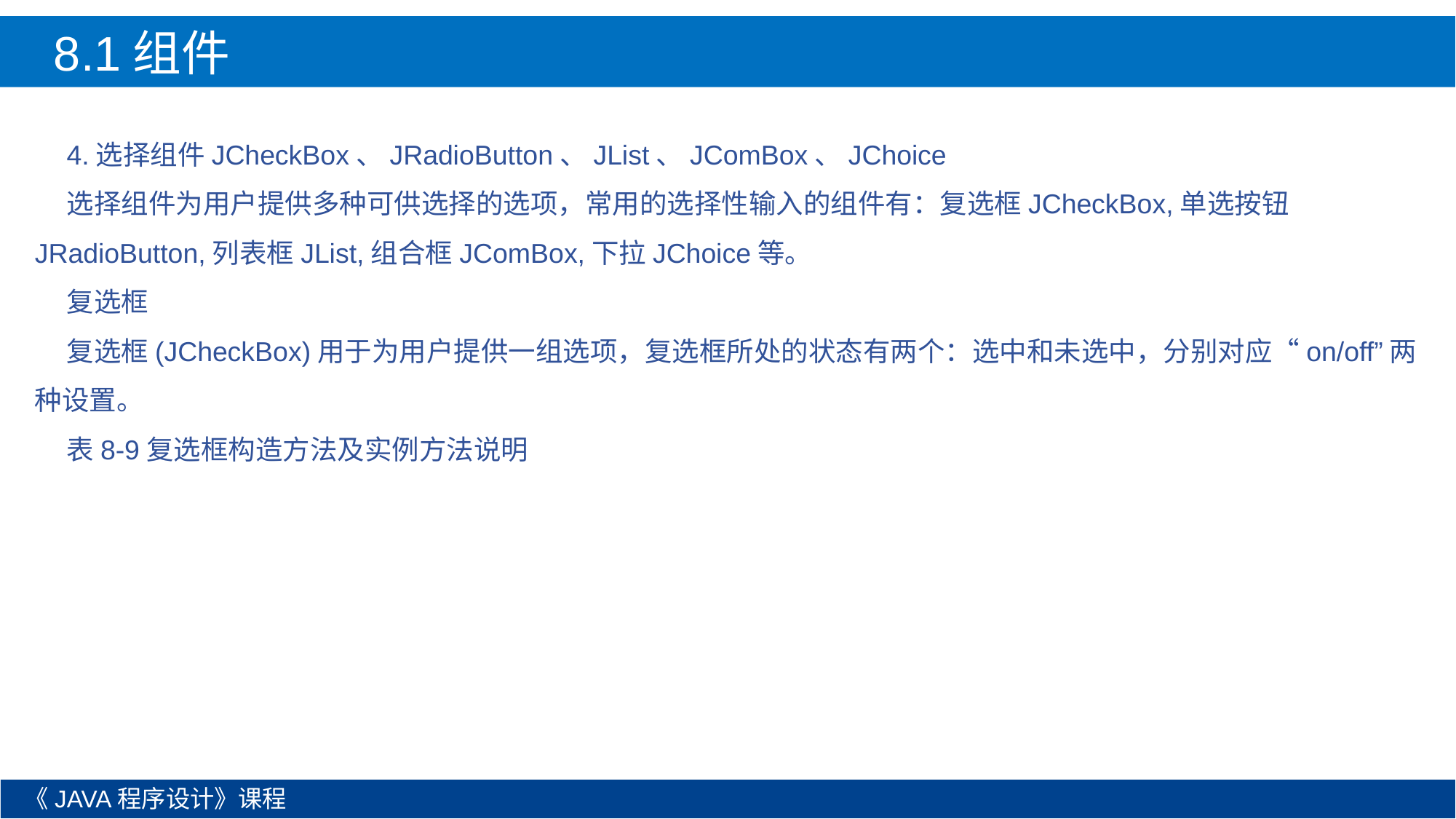

8.1组件
4.选择组件JCheckBox、JRadioButton、JList、JComBox、JChoice
选择组件为用户提供多种可供选择的选项，常用的选择性输入的组件有：复选框JCheckBox,单选按钮JRadioButton,列表框JList,组合框JComBox,下拉JChoice等。
复选框
复选框(JCheckBox)用于为用户提供一组选项，复选框所处的状态有两个：选中和未选中，分别对应“on/off”两种设置。
表8-9复选框构造方法及实例方法说明
《JAVA程序设计》课程